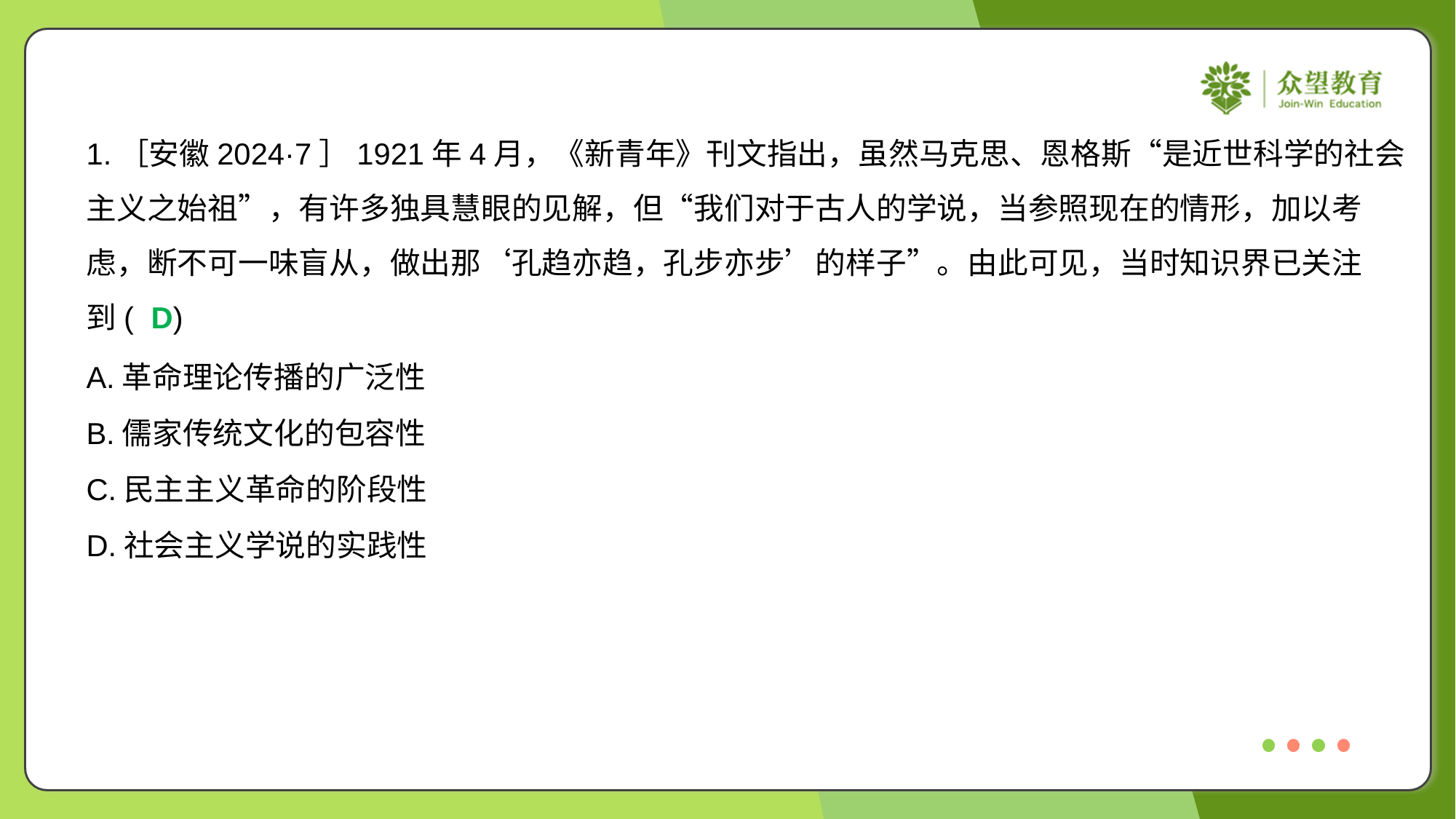

1.［安徽2024·7］1921年4月，《新青年》刊文指出，虽然马克思、恩格斯“是近世科学的社会
主义之始祖”，有许多独具慧眼的见解，但“我们对于古人的学说，当参照现在的情形，加以考
虑，断不可一味盲从，做出那‘孔趋亦趋，孔步亦步’的样子”。由此可见，当时知识界已关注
到(     )
D
A.革命理论传播的广泛性
B.儒家传统文化的包容性
C.民主主义革命的阶段性
D.社会主义学说的实践性